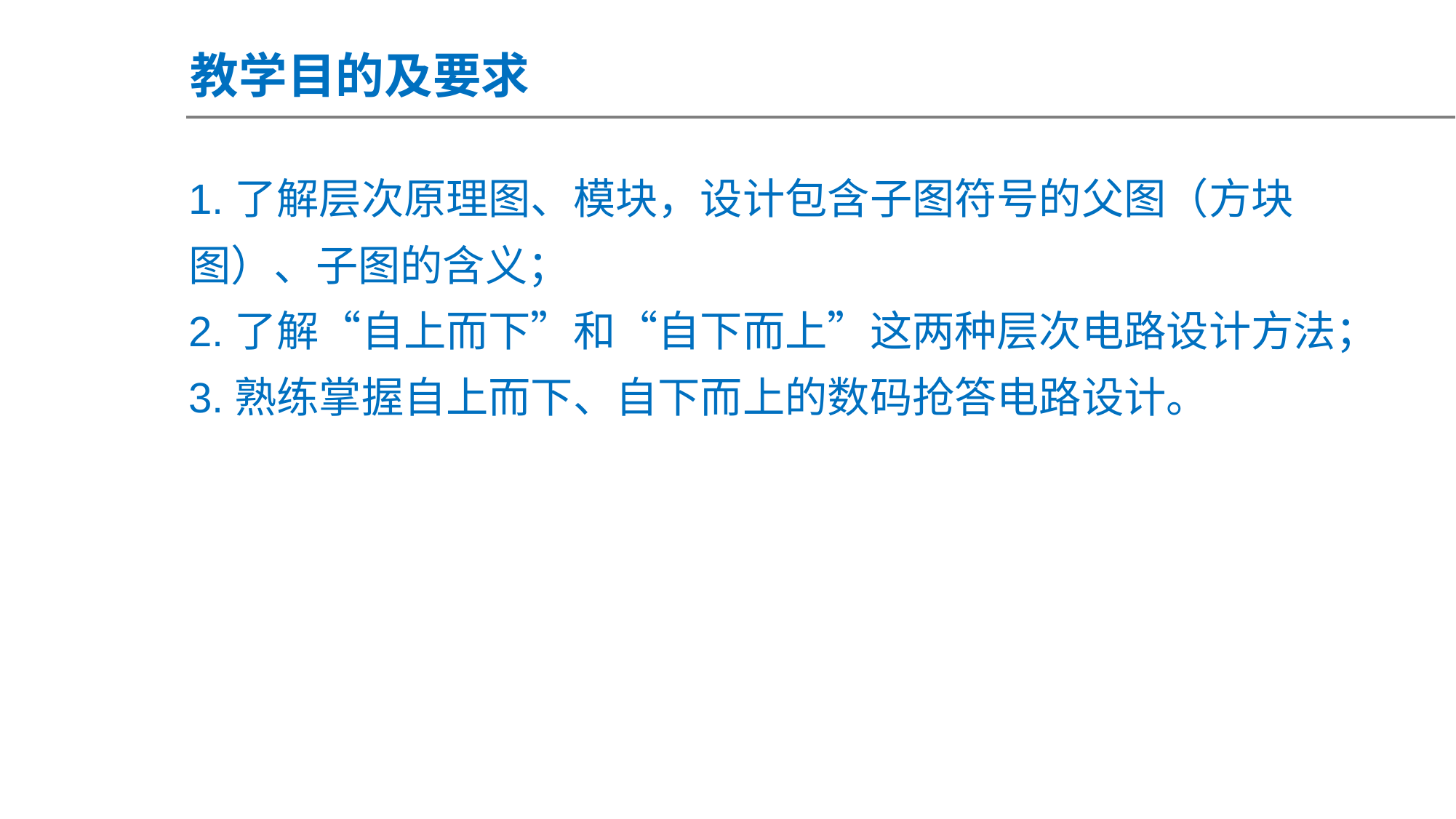

教学目的及要求
1.了解层次原理图、模块，设计包含子图符号的父图（方块图）、子图的含义；
2.了解“自上而下”和“自下而上”这两种层次电路设计方法；
3.熟练掌握自上而下、自下而上的数码抢答电路设计。